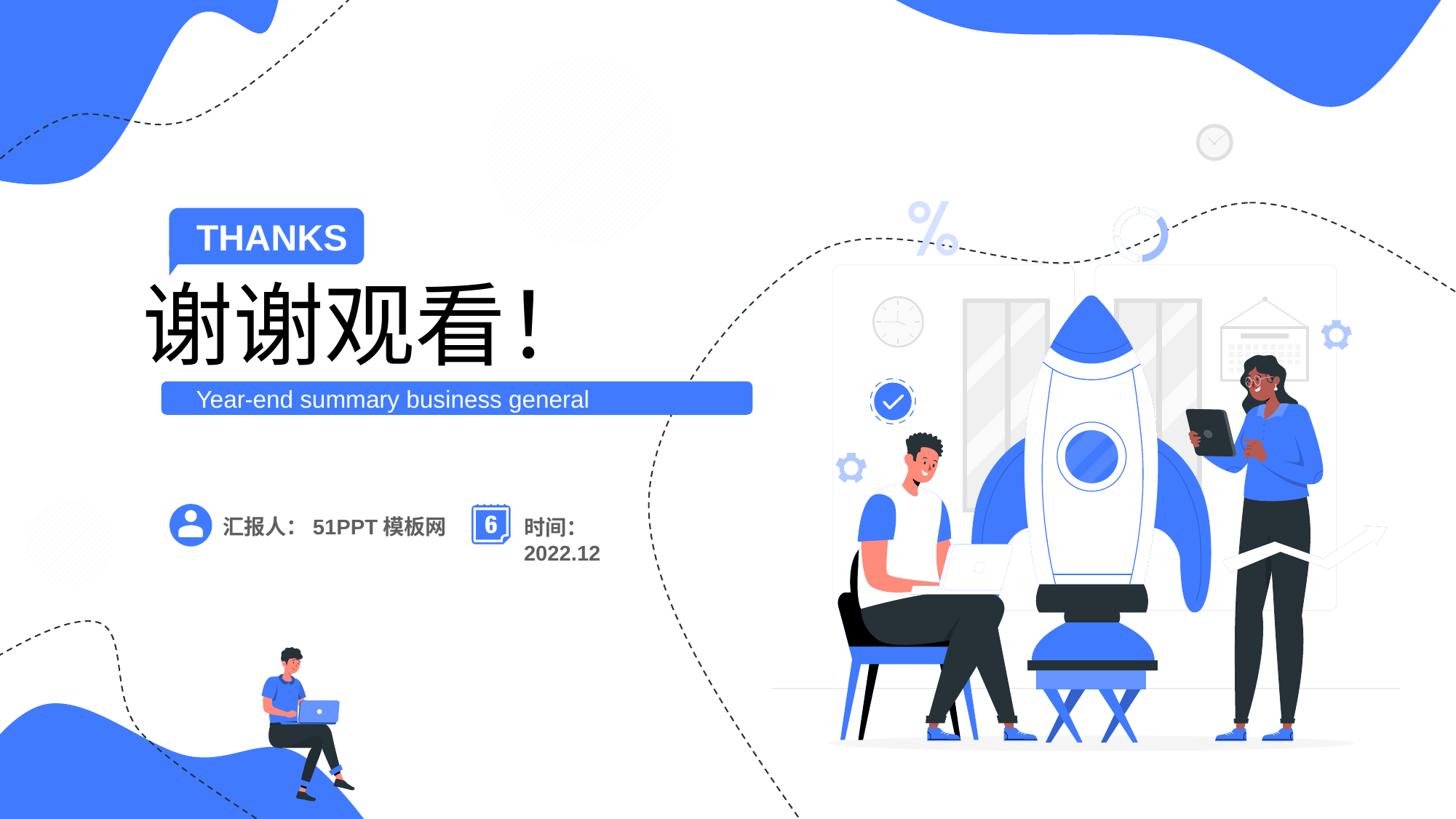

THANKS

谢谢观看！
Year-end summary business general

汇报人：51PPT模板网
时间：2022.12